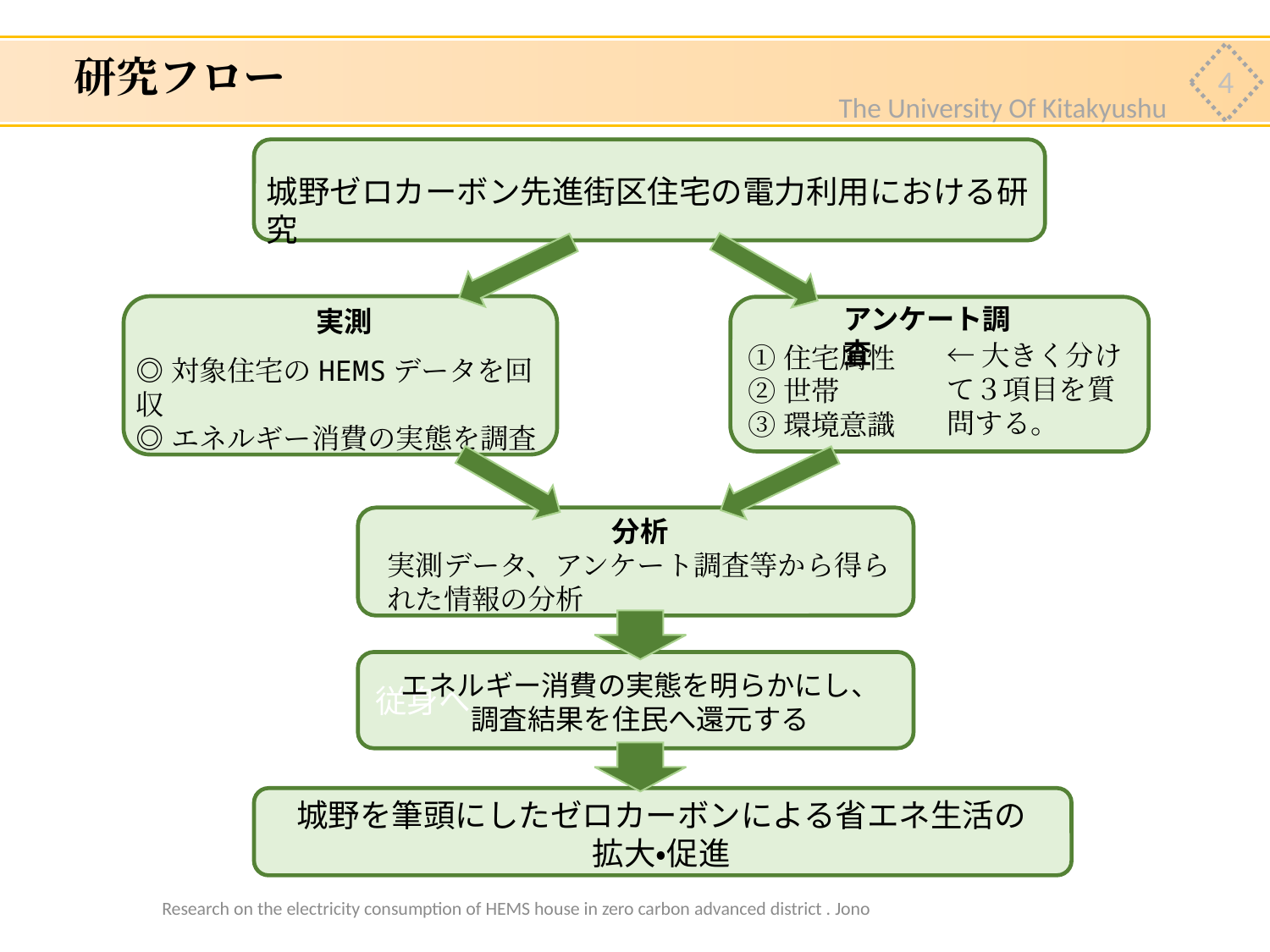

# 研究フロー

4
The University Of Kitakyushu

城野ゼロカーボン先進街区住宅の電力利用における研究

アンケート調査

実測
←大きく分けて３項目を質問する。
①住宅属性
②世帯
③環境意識
◎対象住宅のHEMSデータを回収
◎エネルギー消費の実態を調査

分析
実測データ、アンケート調査等から得られた情報の分析

従身へ
エネルギー消費の実態を明らかにし、調査結果を住民へ還元する

城野を筆頭にしたゼロカーボンによる省エネ生活の
拡大・促進
Research on the electricity consumption of HEMS house in zero carbon advanced district . Jono